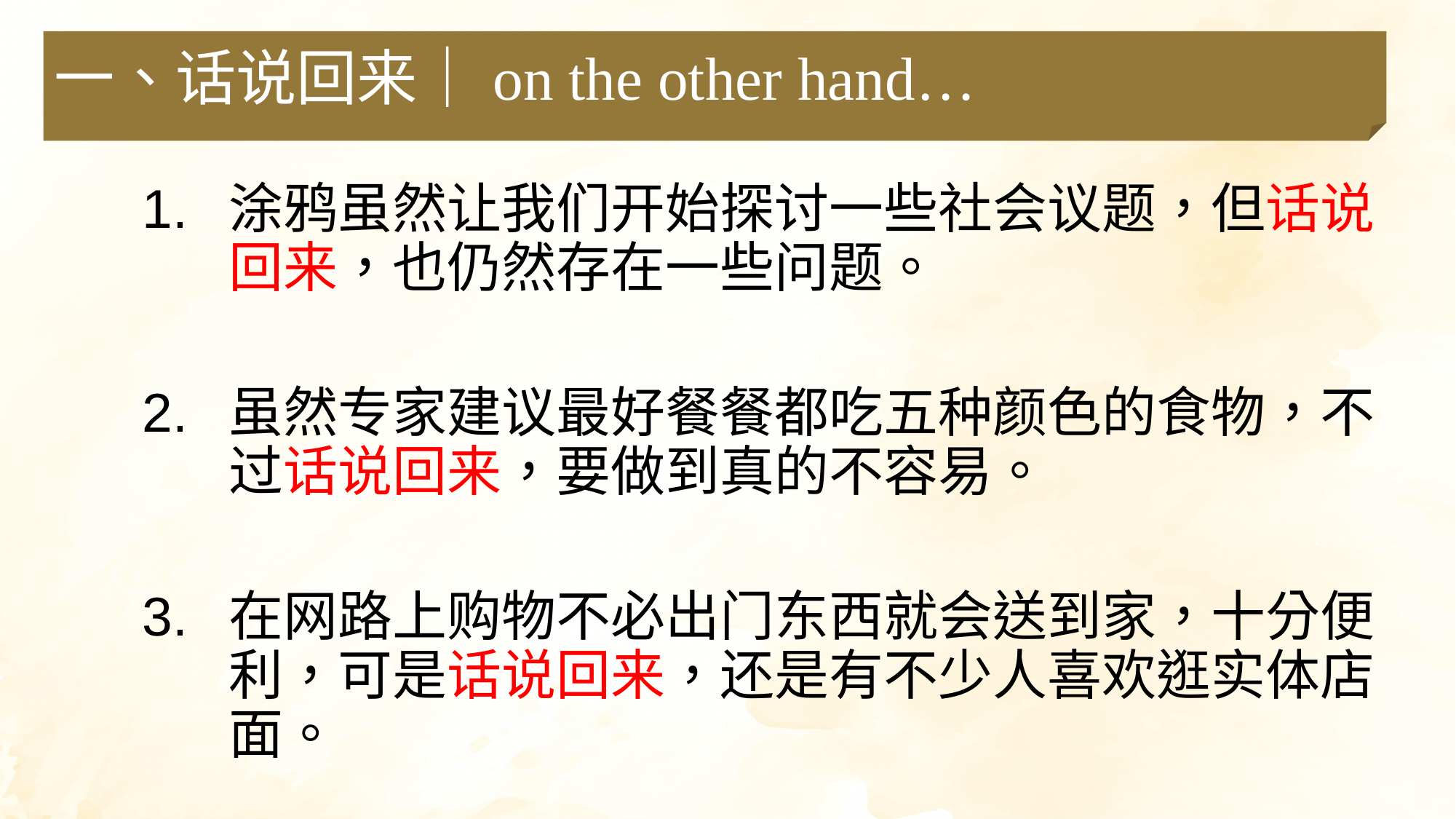

一、话说回来｜on the other hand…
涂鸦虽然让我们开始探讨一些社会议题，但话说回来，也仍然存在一些问题。

虽然专家建议最好餐餐都吃五种颜色的食物，不过话说回来，要做到真的不容易。

在网路上购物不必出门东西就会送到家，十分便利，可是话说回来，还是有不少人喜欢逛实体店面。